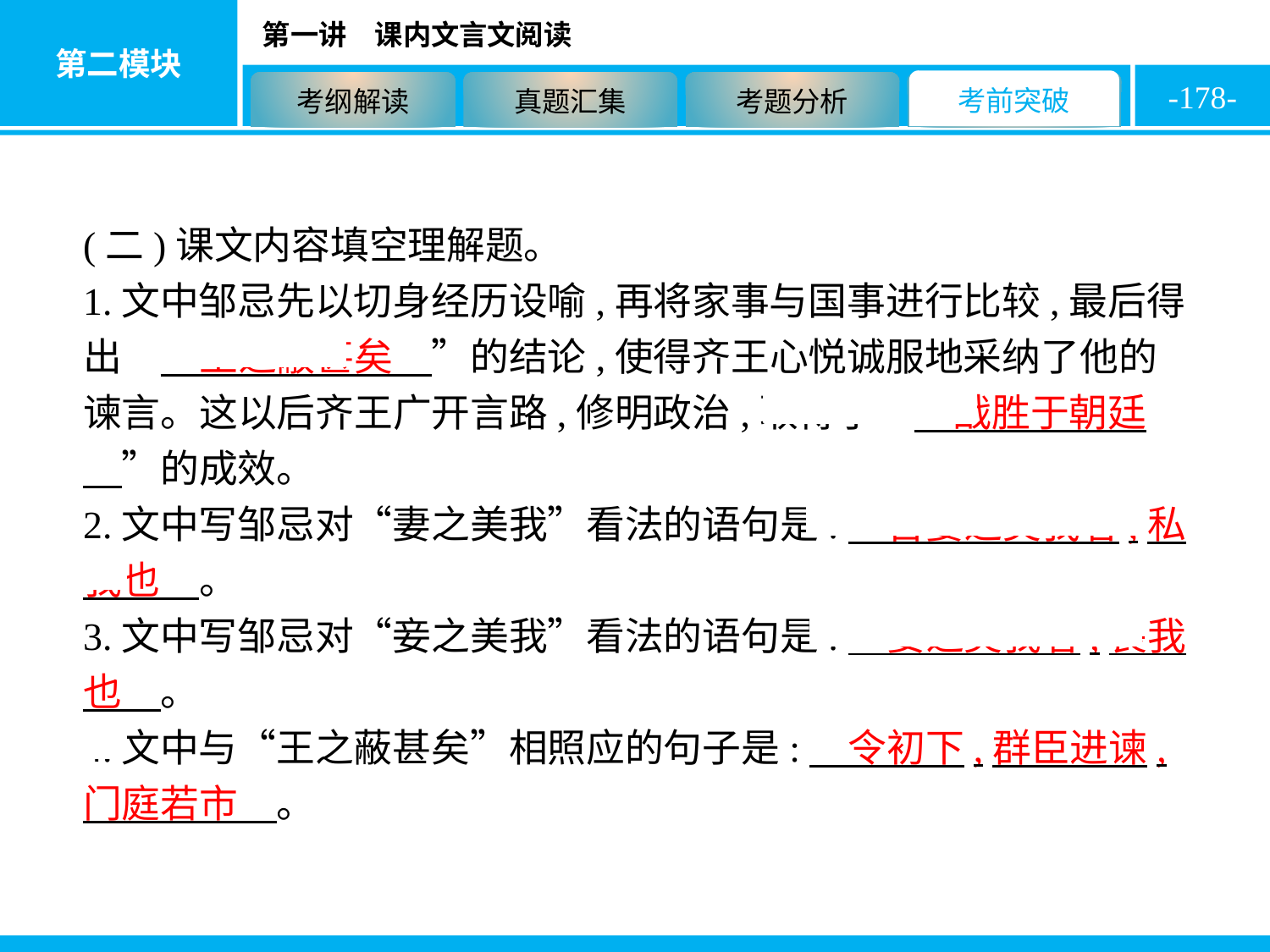

-178-
(二)课文内容填空理解题。
1.文中邹忌先以切身经历设喻,再将家事与国事进行比较,最后得出“　王之蔽甚矣　”的结论,使得齐王心悦诚服地采纳了他的谏言。这以后齐王广开言路,修明政治,取得了“　战胜于朝廷　”的成效。
2.文中写邹忌对“妻之美我”看法的语句是:　吾妻之美我者,私我也　。
3.文中写邹忌对“妾之美我”看法的语句是:　妾之美我者,畏我也　。
4.文中与“王之蔽甚矣”相照应的句子是:　令初下,群臣进谏,门庭若市　。